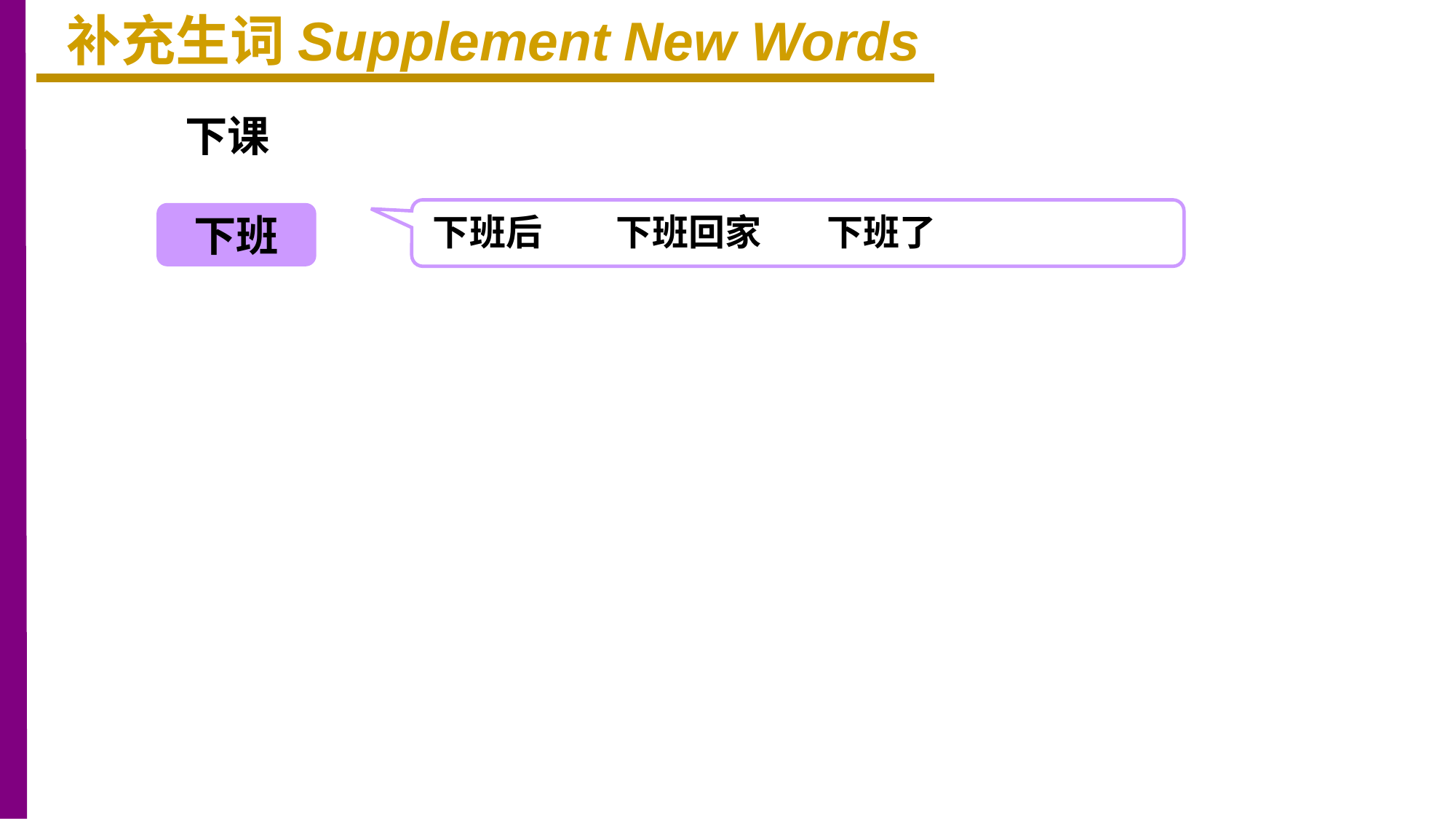

补充生词Supplement New Words
下课

下班
下班后         下班回家        下班了